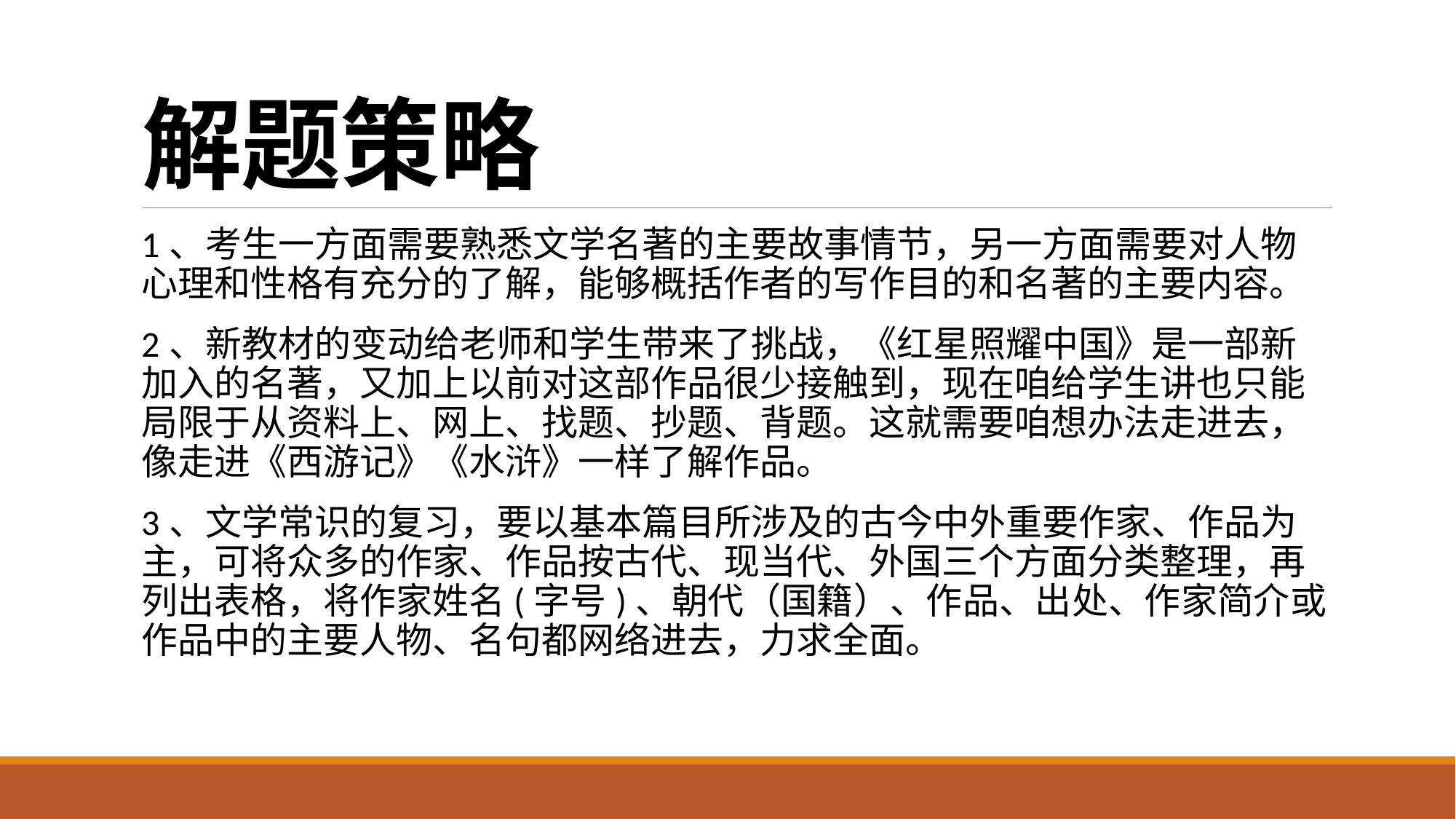

# 解题策略
1、考生一方面需要熟悉文学名著的主要故事情节，另一方面需要对人物心理和性格有充分的了解，能够概括作者的写作目的和名著的主要内容。
2、新教材的变动给老师和学生带来了挑战，《红星照耀中国》是一部新加入的名著，又加上以前对这部作品很少接触到，现在咱给学生讲也只能局限于从资料上、网上、找题、抄题、背题。这就需要咱想办法走进去，像走进《西游记》《水浒》一样了解作品。
3、文学常识的复习，要以基本篇目所涉及的古今中外重要作家、作品为主，可将众多的作家、作品按古代、现当代、外国三个方面分类整理，再列出表格，将作家姓名(字号)、朝代（国籍）、作品、出处、作家简介或作品中的主要人物、名句都网络进去，力求全面。